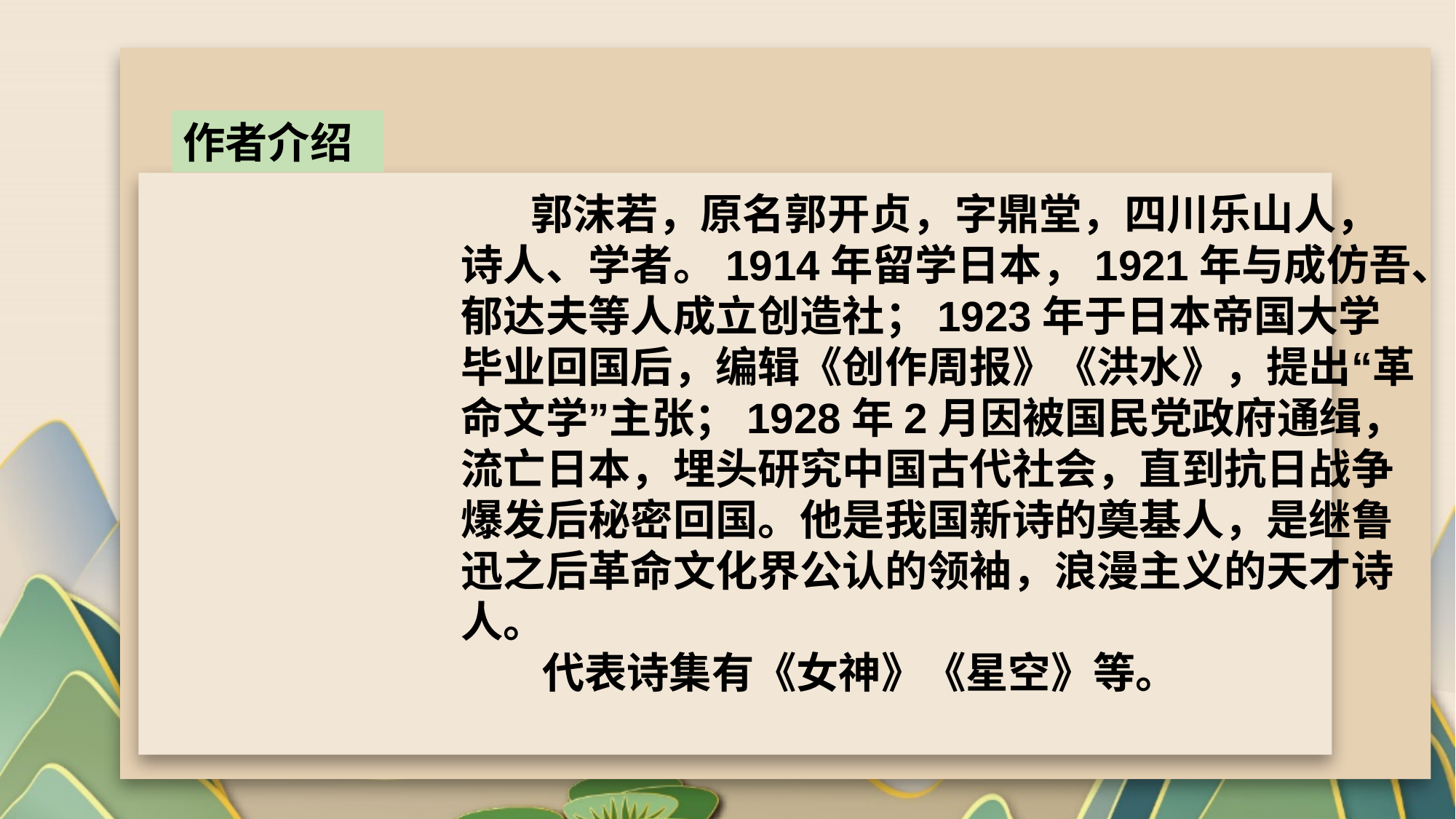

作者介绍

      郭沫若，原名郭开贞，字鼎堂，四川乐山人，诗人、学者。1914年留学日本，1921年与成仿吾、郁达夫等人成立创造社；1923年于日本帝国大学毕业回国后，编辑《创作周报》《洪水》，提出“革命文学”主张；1928年2月因被国民党政府通缉，流亡日本，埋头研究中国古代社会，直到抗日战争爆发后秘密回国。他是我国新诗的奠基人，是继鲁迅之后革命文化界公认的领袖，浪漫主义的天才诗人。
      代表诗集有《女神》《星空》等。